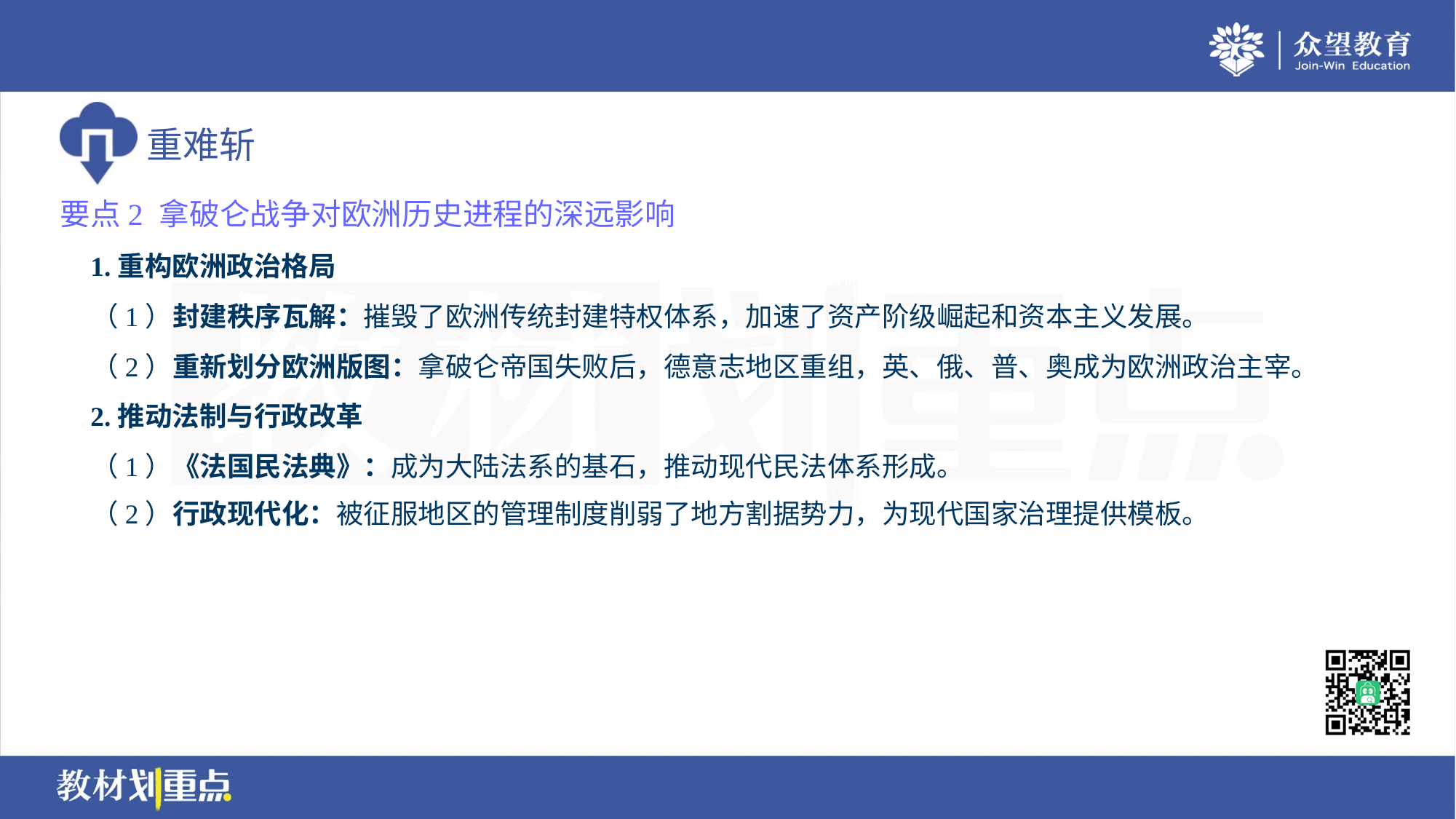

要点2 拿破仑战争对欧洲历史进程的深远影响
    1.重构欧洲政治格局
    （1）封建秩序瓦解：摧毁了欧洲传统封建特权体系，加速了资产阶级崛起和资本主义发展。
    （2）重新划分欧洲版图：拿破仑帝国失败后，德意志地区重组，英、俄、普、奥成为欧洲政治主宰。
    2.推动法制与行政改革
    （1）《法国民法典》：成为大陆法系的基石，推动现代民法体系形成。
    （2）行政现代化：被征服地区的管理制度削弱了地方割据势力，为现代国家治理提供模板。